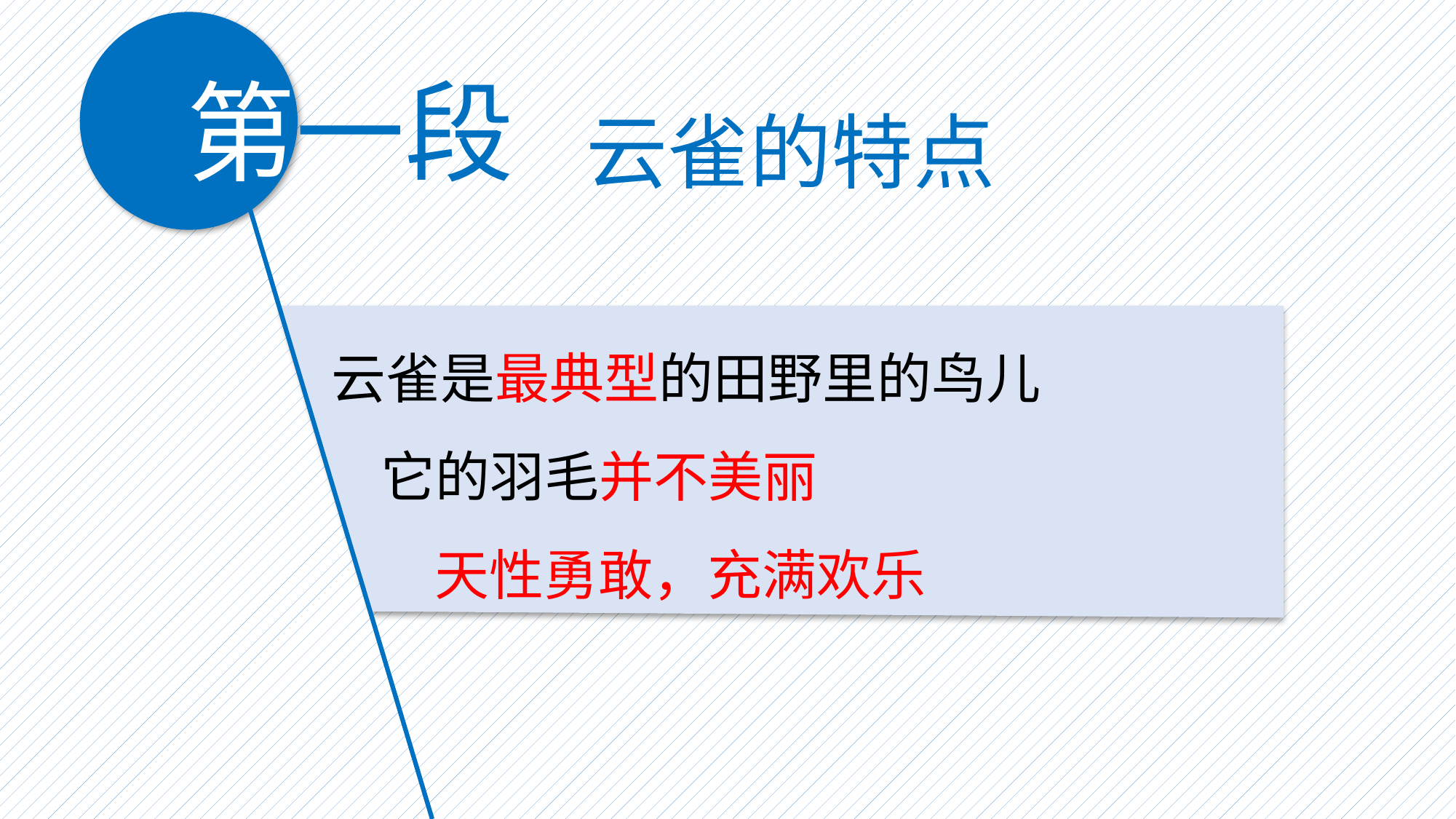

第一段
云雀的特点

云雀是最典型的田野里的鸟儿
   它的羽毛并不美丽
      天性勇敢，充满欢乐